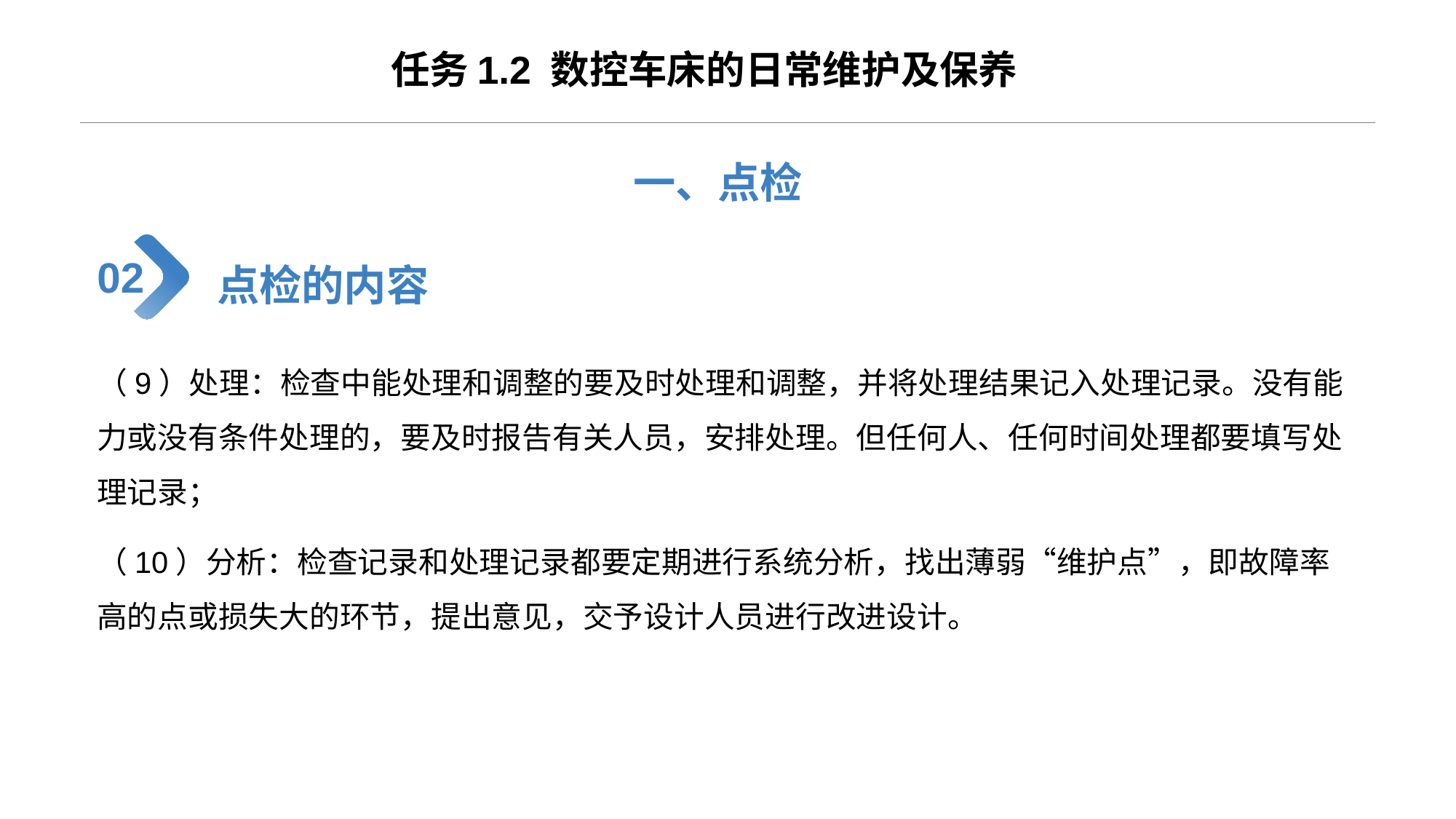

任务1.2 数控车床的日常维护及保养
一、点检
点检的内容
02

（9）处理：检查中能处理和调整的要及时处理和调整，并将处理结果记入处理记录。没有能力或没有条件处理的，要及时报告有关人员，安排处理。但任何人、任何时间处理都要填写处理记录；
（10）分析：检查记录和处理记录都要定期进行系统分析，找出薄弱“维护点”，即故障率高的点或损失大的环节，提出意见，交予设计人员进行改进设计。